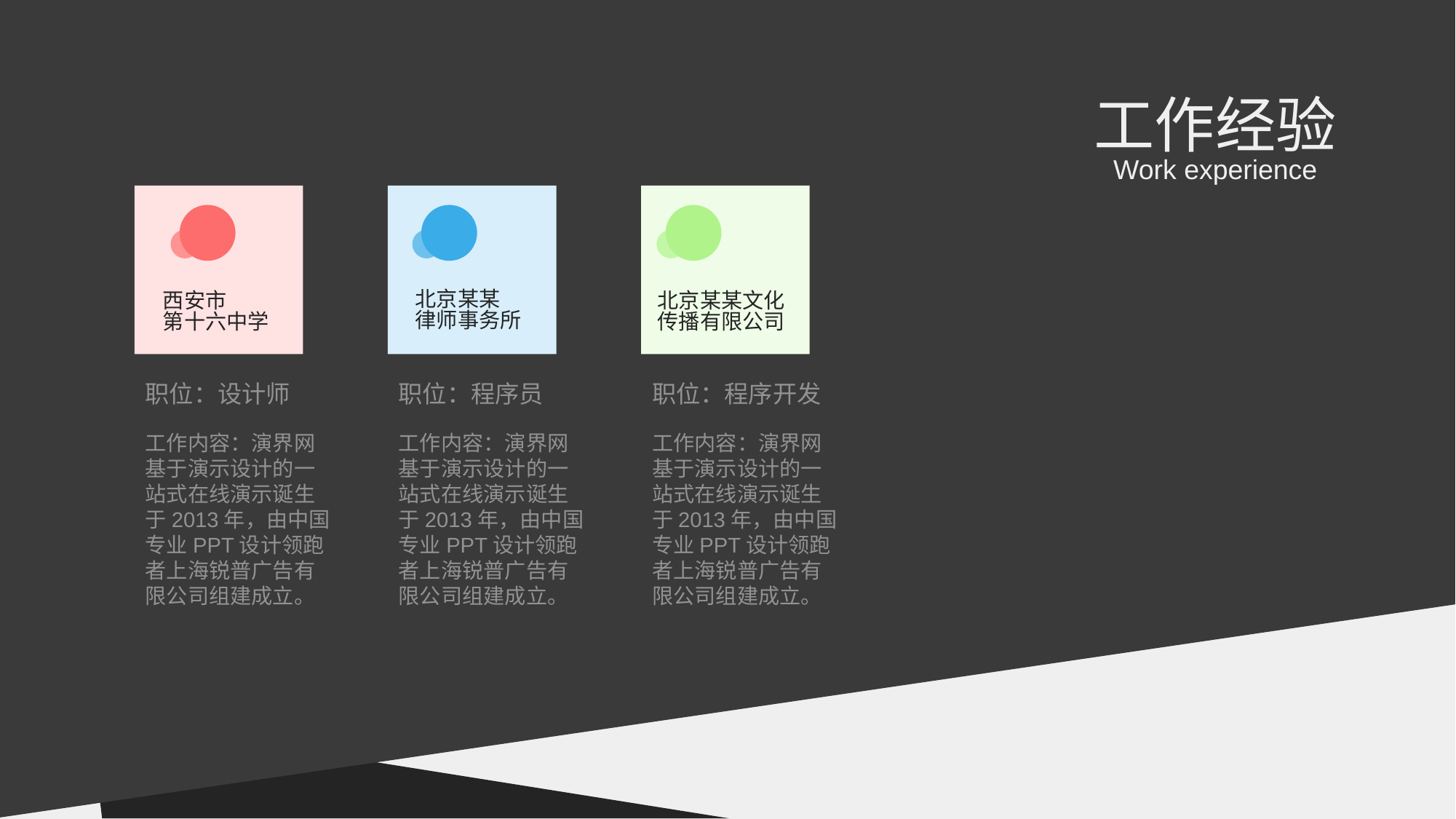

工作经验
Work experience

西安市
第十六中学

北京某某
律师事务所

北京某某文化
传播有限公司
职位：设计师
职位：程序员
职位：程序开发
工作内容：演界网 基于演示设计的一站式在线演示诞生于2013年，由中国专业PPT设计领跑者上海锐普广告有限公司组建成立。
工作内容：演界网 基于演示设计的一站式在线演示诞生于2013年，由中国专业PPT设计领跑者上海锐普广告有限公司组建成立。
工作内容：演界网 基于演示设计的一站式在线演示诞生于2013年，由中国专业PPT设计领跑者上海锐普广告有限公司组建成立。